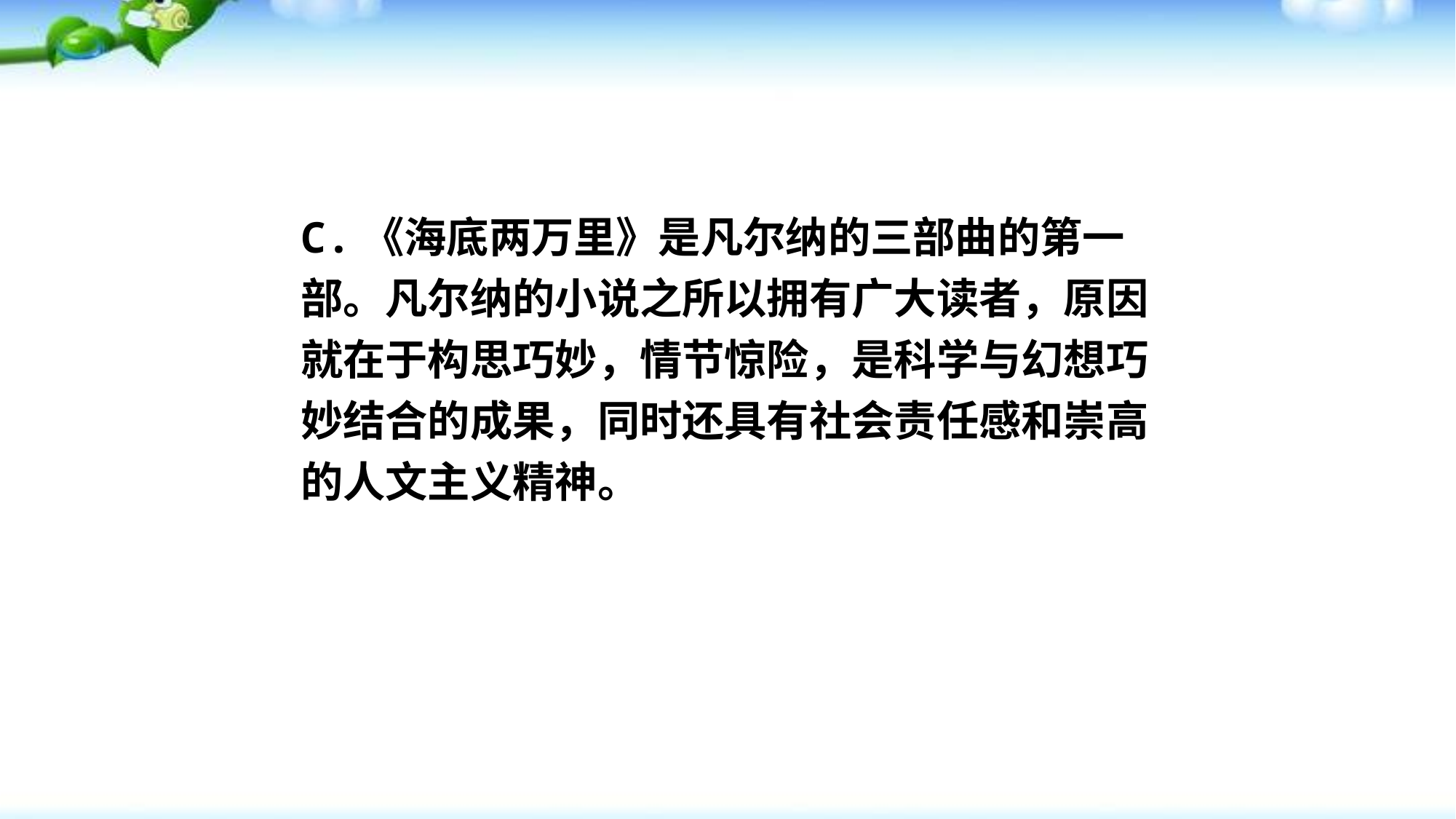

C.《海底两万里》是凡尔纳的三部曲的第一部。凡尔纳的小说之所以拥有广大读者，原因就在于构思巧妙，情节惊险，是科学与幻想巧妙结合的成果，同时还具有社会责任感和崇高的人文主义精神。